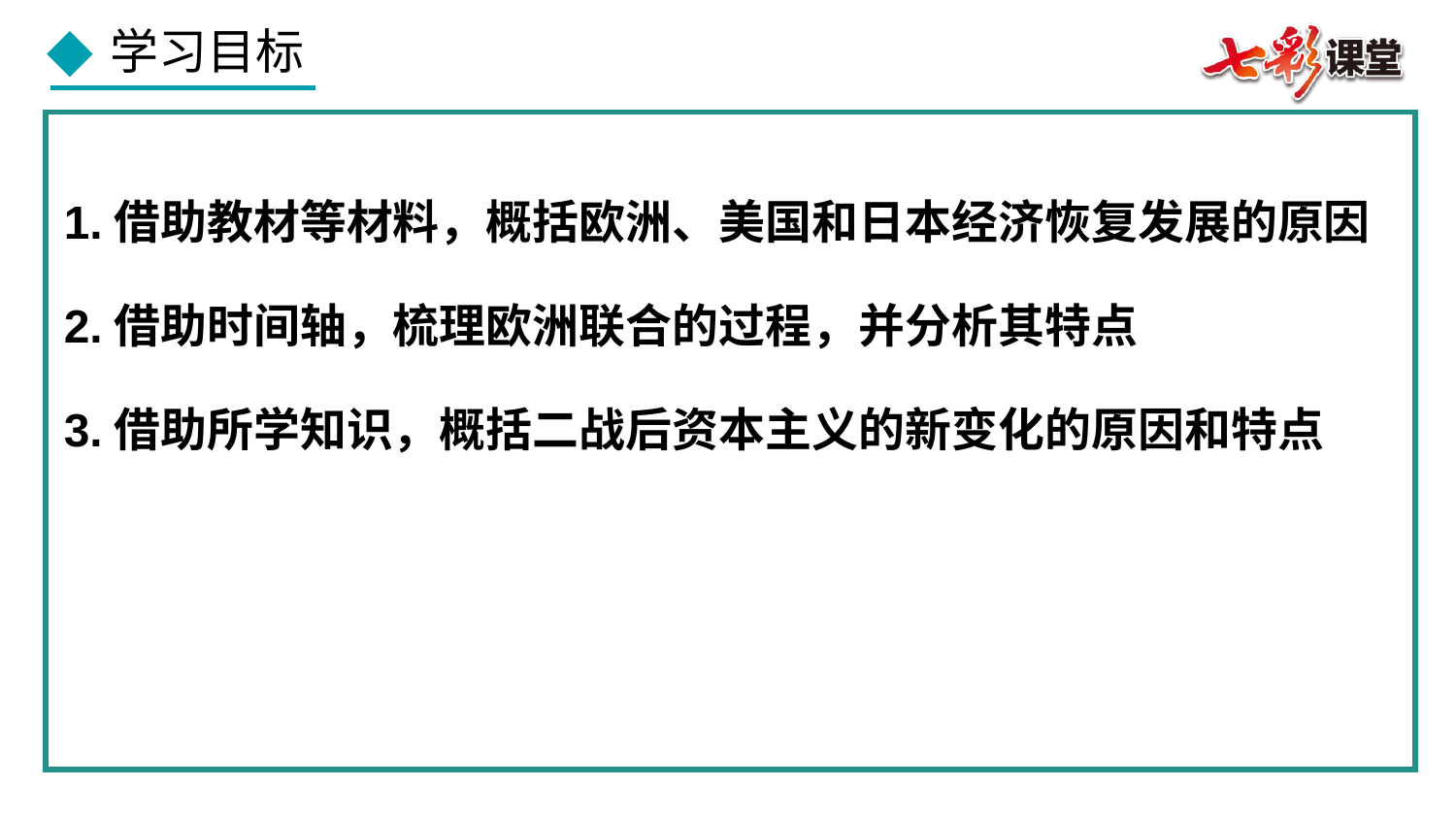

1.借助教材等材料，概括欧洲、美国和日本经济恢复发展的原因
2.借助时间轴，梳理欧洲联合的过程，并分析其特点
3.借助所学知识，概括二战后资本主义的新变化的原因和特点